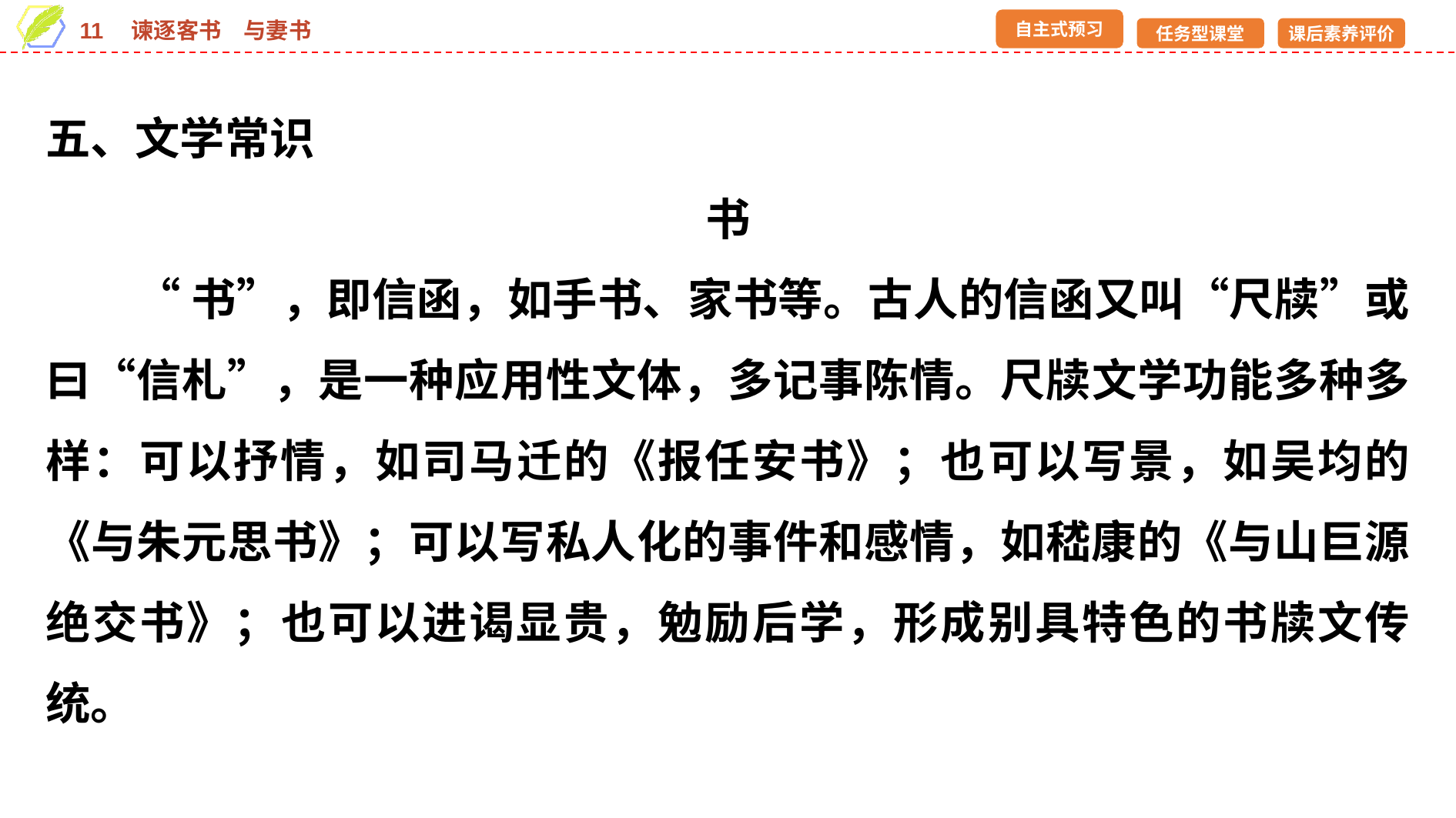

五、文学常识
书
“书”，即信函，如手书、家书等。古人的信函又叫“尺牍”或曰“信札”，是一种应用性文体，多记事陈情。尺牍文学功能多种多样：可以抒情，如司马迁的《报任安书》；也可以写景，如吴均的《与朱元思书》；可以写私人化的事件和感情，如嵇康的《与山巨源绝交书》；也可以进谒显贵，勉励后学，形成别具特色的书牍文传统。